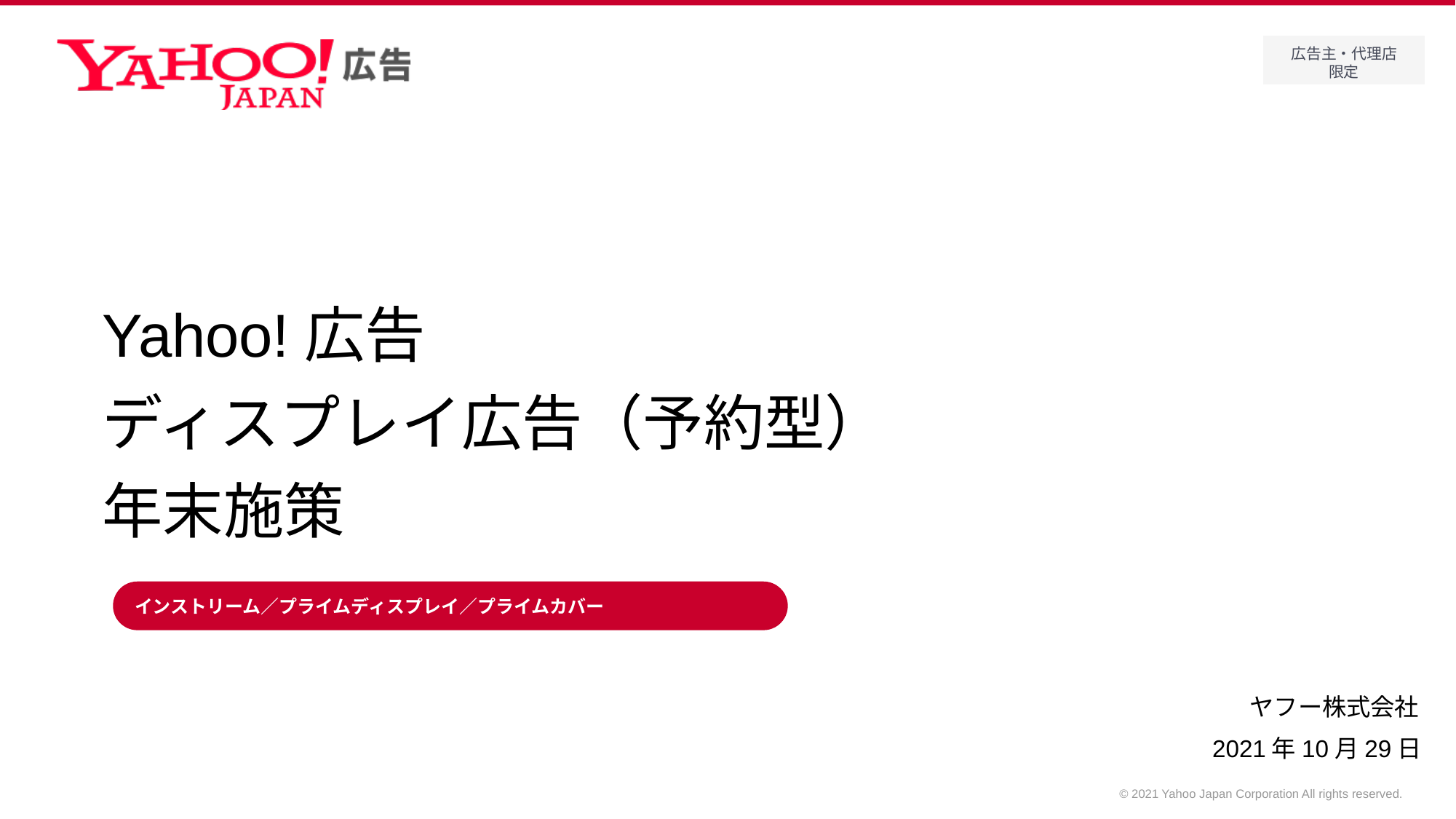

# Yahoo!広告 ディスプレイ広告（予約型） 年末施策
インストリーム／プライムディスプレイ／プライムカバー
2021年10月29日